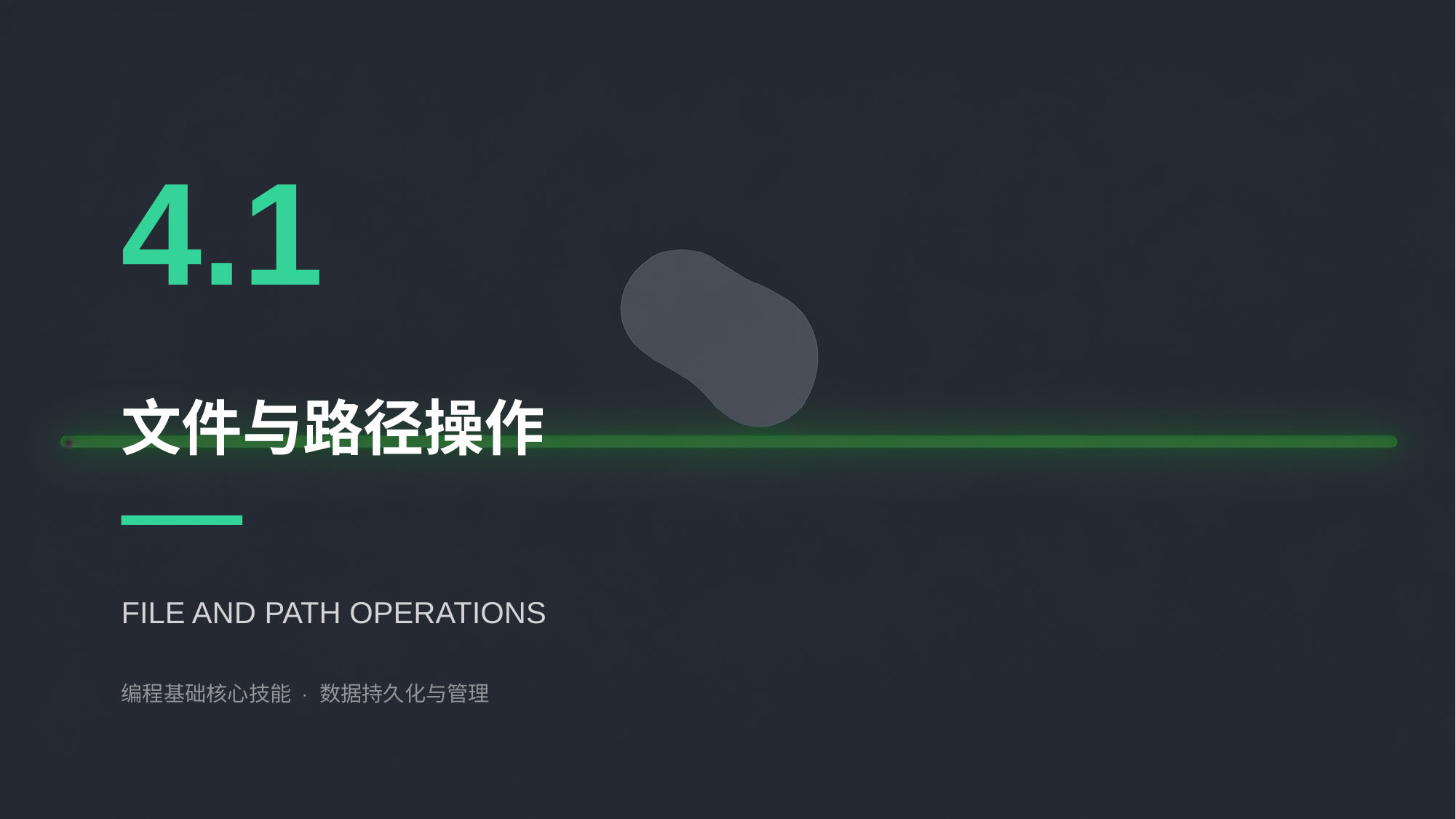

4.1
文件与路径操作

FILE AND PATH OPERATIONS
编程基础核心技能 · 数据持久化与管理